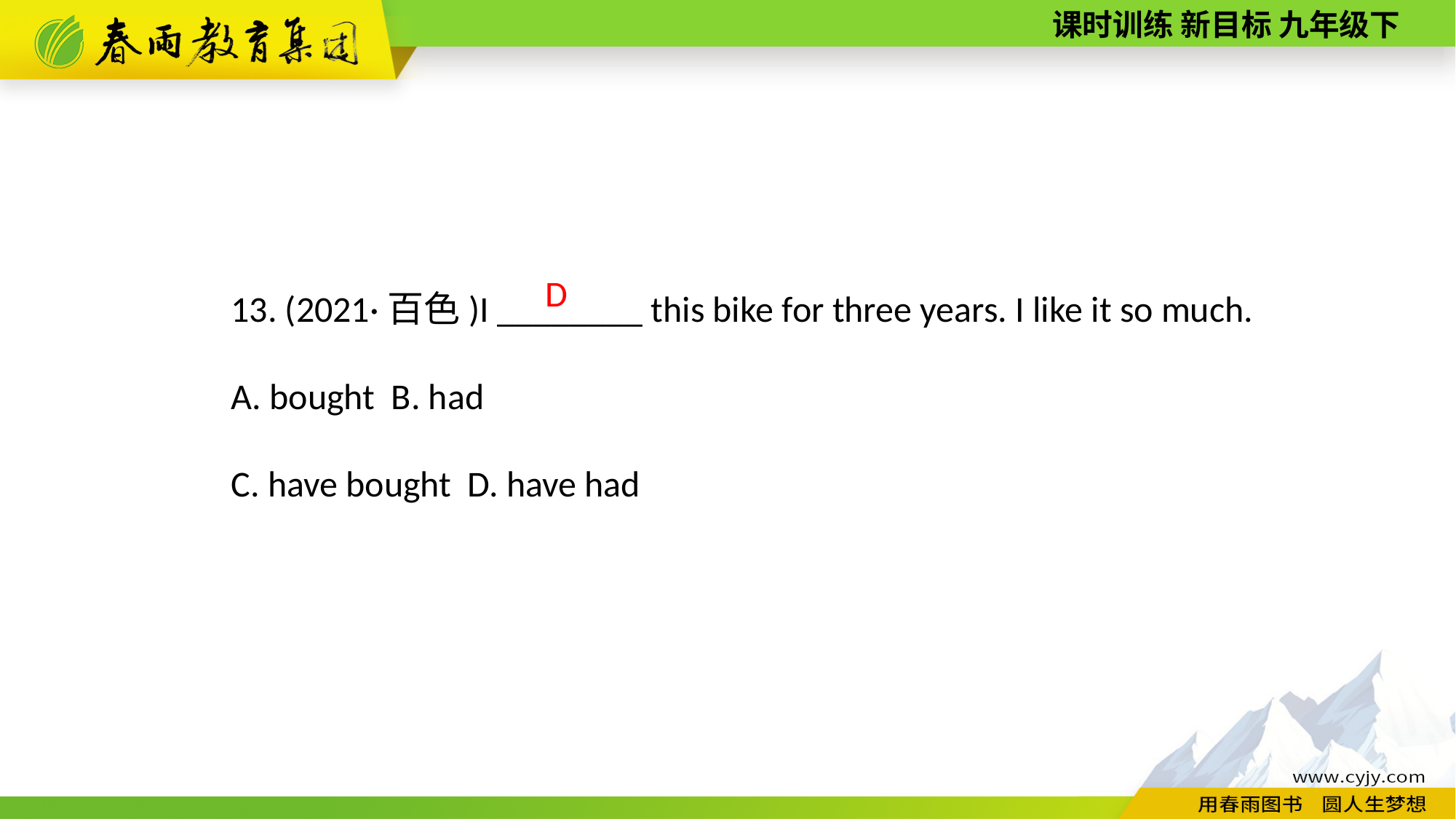

13. (2021·百色)I ________ this bike for three years. I like it so much.
A. bought  B. had
C. have bought  D. have had
D